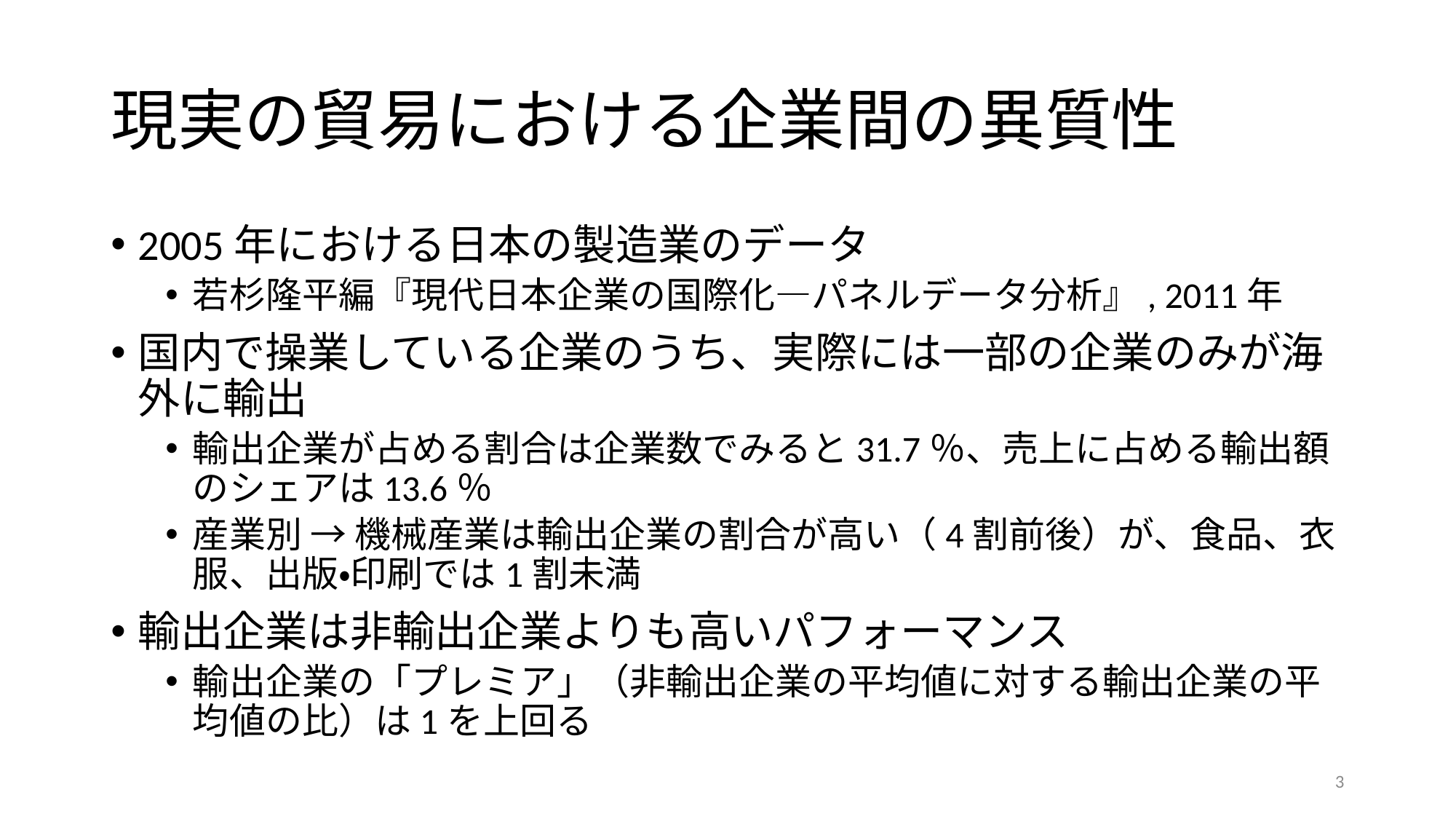

# 現実の貿易における企業間の異質性
2005年における日本の製造業のデータ
若杉隆平編『現代日本企業の国際化―パネルデータ分析』, 2011年
国内で操業している企業のうち、実際には一部の企業のみが海外に輸出
輸出企業が占める割合は企業数でみると31.7％、売上に占める輸出額のシェアは13.6％
産業別 → 機械産業は輸出企業の割合が高い（4割前後）が、食品、衣服、出版・印刷では1割未満
輸出企業は非輸出企業よりも高いパフォーマンス
輸出企業の「プレミア」（非輸出企業の平均値に対する輸出企業の平均値の比）は1を上回る
3